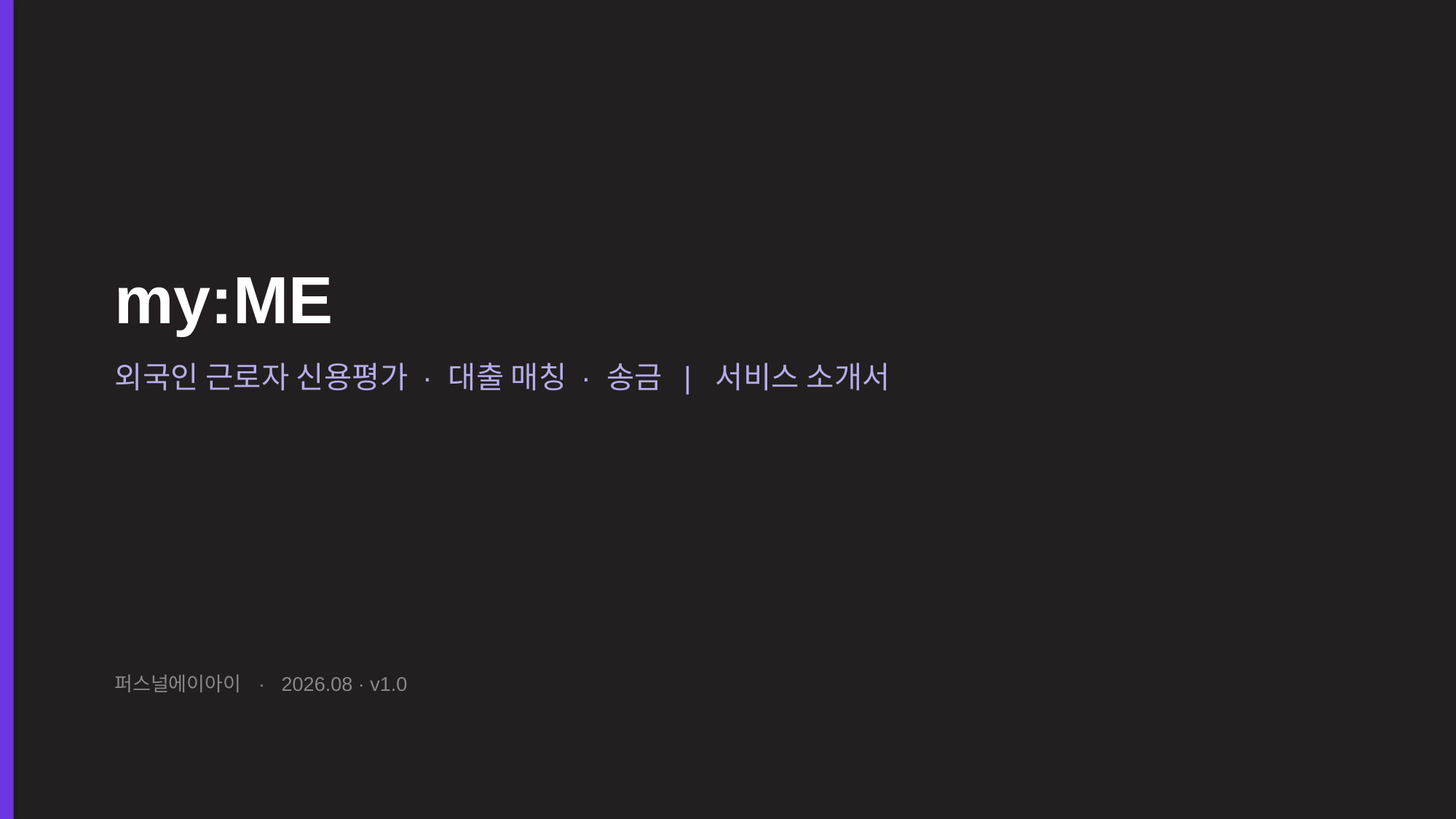

my:ME
외국인 근로자 신용평가 · 대출 매칭 · 송금  |  서비스 소개서
퍼스널에이아이   ·   2026.08 · v1.0